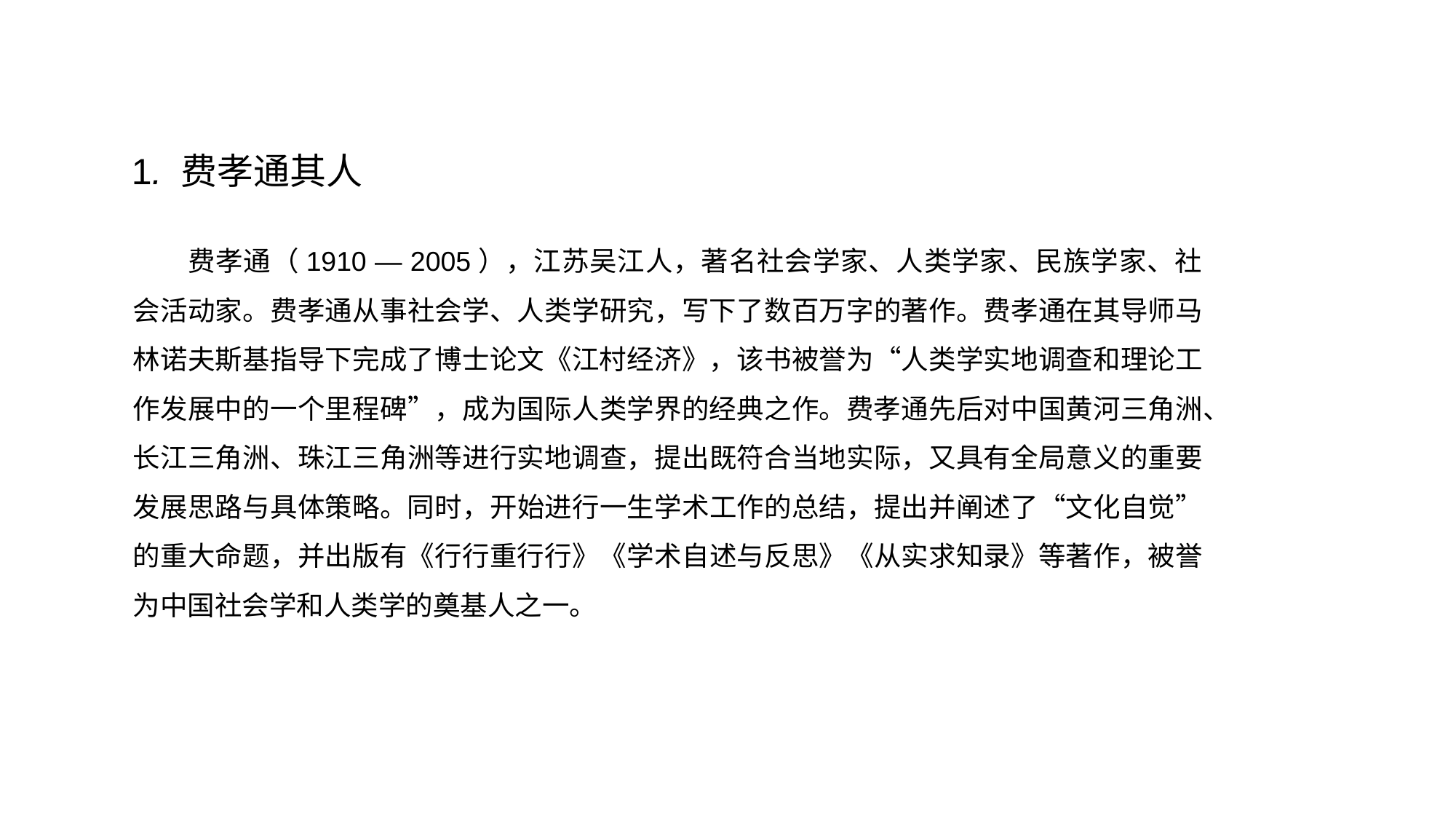

1. 费孝通其人
       费孝通（1910 — 2005），江苏吴江人，著名社会学家、人类学家、民族学家、社会活动家。费孝通从事社会学、人类学研究，写下了数百万字的著作。费孝通在其导师马林诺夫斯基指导下完成了博士论文《江村经济》，该书被誉为“人类学实地调查和理论工作发展中的一个里程碑”，成为国际人类学界的经典之作。费孝通先后对中国黄河三角洲、长江三角洲、珠江三角洲等进行实地调查，提出既符合当地实际，又具有全局意义的重要发展思路与具体策略。同时，开始进行一生学术工作的总结，提出并阐述了“文化自觉”的重大命题，并出版有《行行重行行》《学术自述与反思》《从实求知录》等著作，被誉为中国社会学和人类学的奠基人之一。